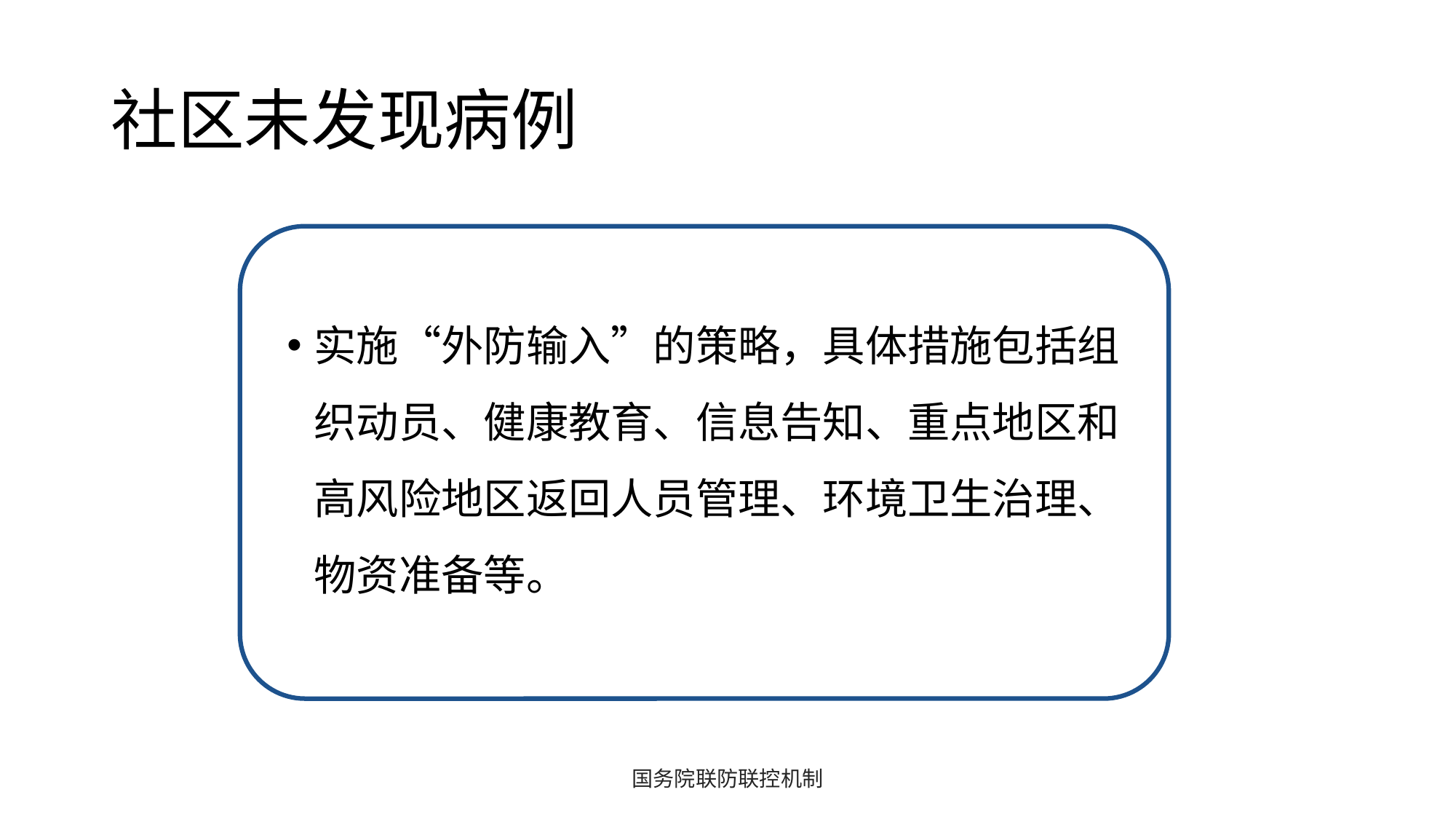

# 社区未发现病例

实施“外防输入”的策略，具体措施包括组织动员、健康教育、信息告知、重点地区和高风险地区返回人员管理、环境卫生治理、物资准备等。

国务院联防联控机制
6